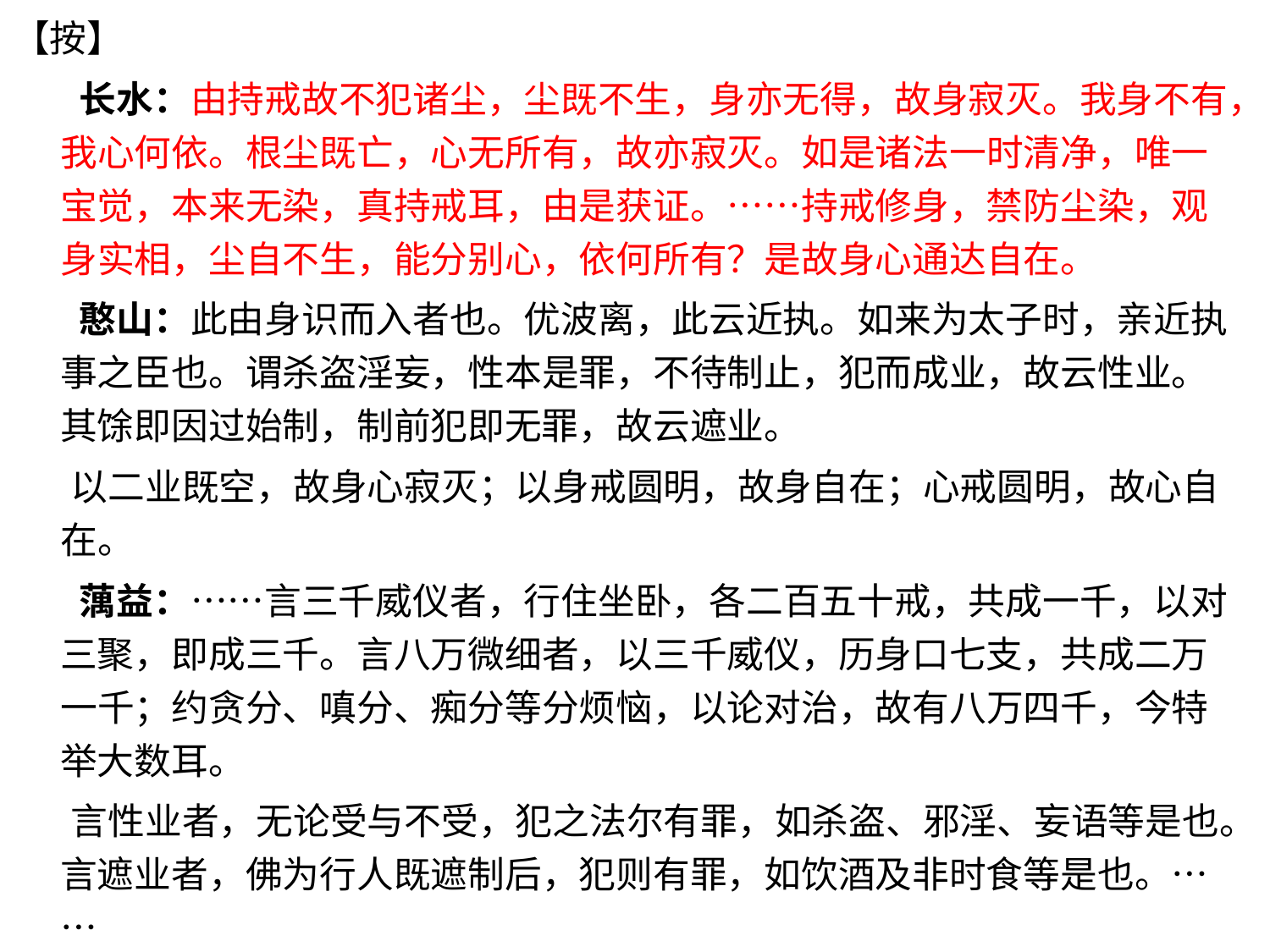

【按】
       长水：由持戒故不犯诸尘，尘既不生，身亦无得，故身寂灭。我身不有，我心何依。根尘既亡，心无所有，故亦寂灭。如是诸法一时清净，唯一宝觉，本来无染，真持戒耳，由是获证。……持戒修身，禁防尘染，观身实相，尘自不生，能分别心，依何所有？是故身心通达自在。
       憨山：此由身识而入者也。优波离，此云近执。如来为太子时，亲近执事之臣也。谓杀盗淫妄，性本是罪，不待制止，犯而成业，故云性业。其馀即因过始制，制前犯即无罪，故云遮业。
      以二业既空，故身心寂灭；以身戒圆明，故身自在；心戒圆明，故心自在。
       蕅益：……言三千威仪者，行住坐卧，各二百五十戒，共成一千，以对三聚，即成三千。言八万微细者，以三千威仪，历身口七支，共成二万一千；约贪分、嗔分、痴分等分烦恼，以论对治，故有八万四千，今特举大数耳。
      言性业者，无论受与不受，犯之法尔有罪，如杀盗、邪淫、妄语等是也。言遮业者，佛为行人既遮制后，犯则有罪，如饮酒及非时食等是也。……